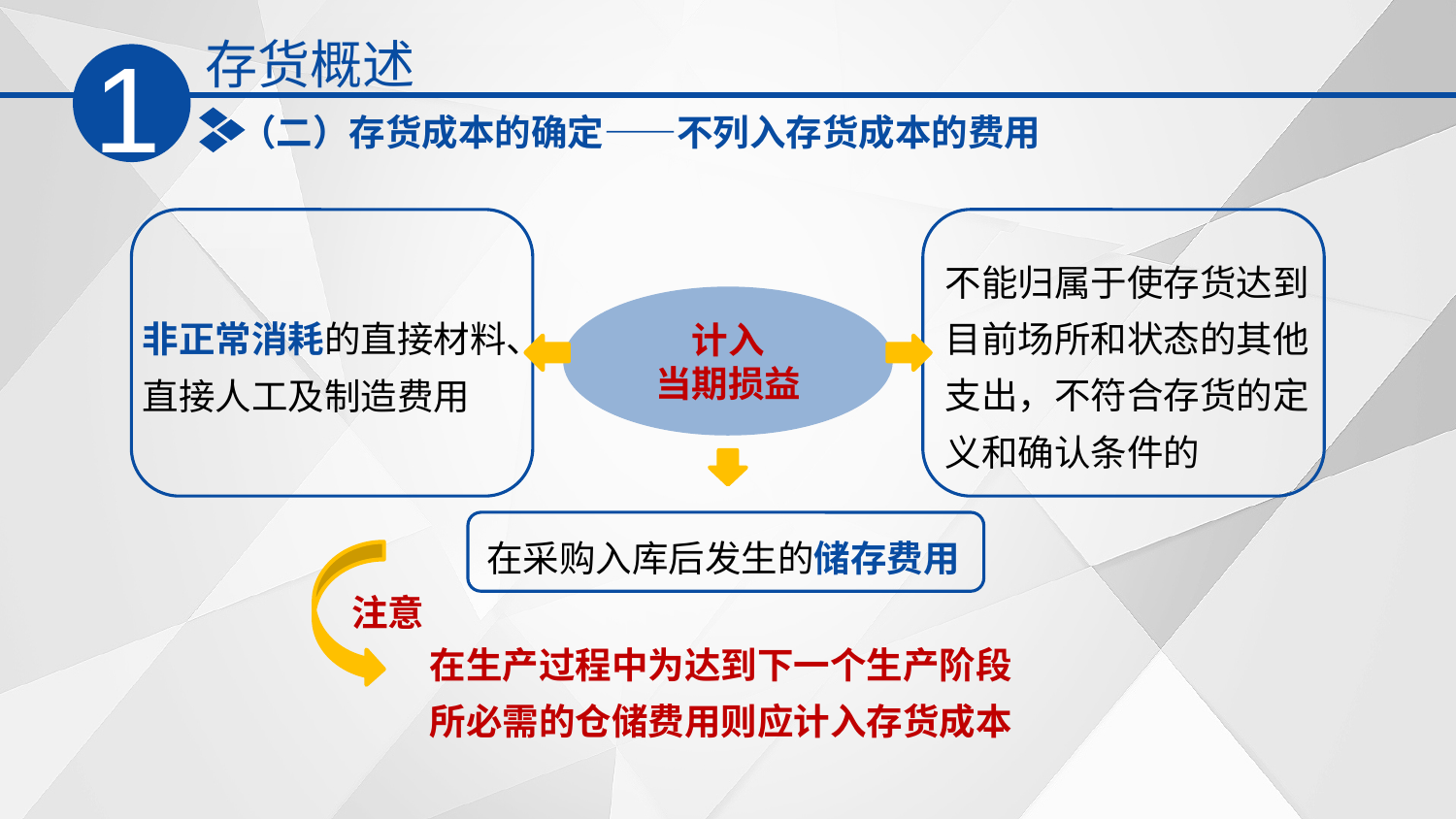

存货概述
1

（二）存货成本的确定——不列入存货成本的费用

不能归属于使存货达到目前场所和状态的其他支出，不符合存货的定义和确认条件的
计入
当期损益
非正常消耗的直接材料、直接人工及制造费用

在采购入库后发生的储存费用

注意
在生产过程中为达到下一个生产阶段所必需的仓储费用则应计入存货成本